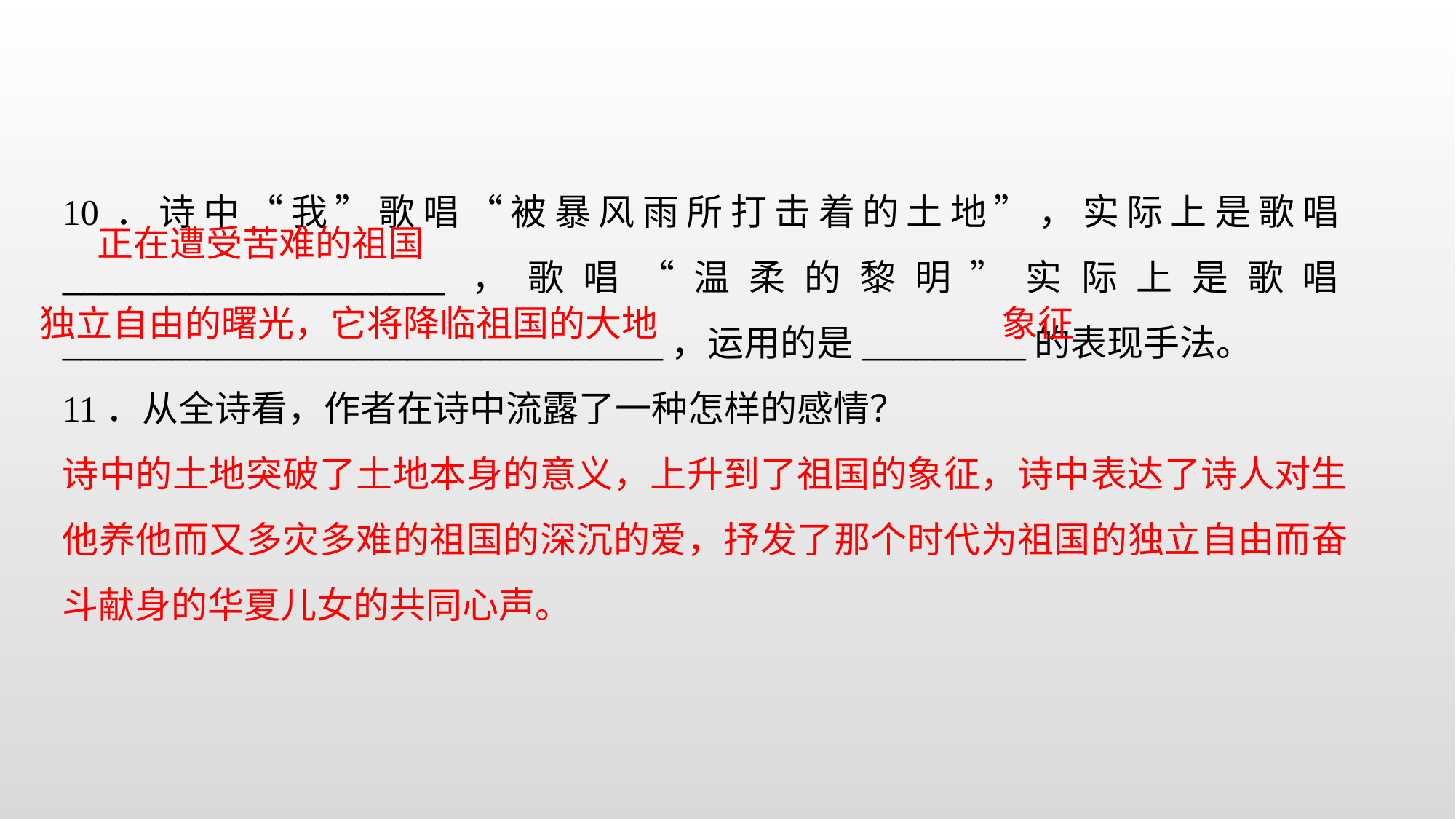

10．诗中“我”歌唱“被暴风雨所打击着的土地”，实际上是歌唱_____________________，歌唱“温柔的黎明”实际上是歌唱_________________________________，运用的是_________的表现手法。
11．从全诗看，作者在诗中流露了一种怎样的感情？
诗中的土地突破了土地本身的意义，上升到了祖国的象征，诗中表达了诗人对生他养他而又多灾多难的祖国的深沉的爱，抒发了那个时代为祖国的独立自由而奋斗献身的华夏儿女的共同心声。
正在遭受苦难的祖国
独立自由的曙光，它将降临祖国的大地
象征